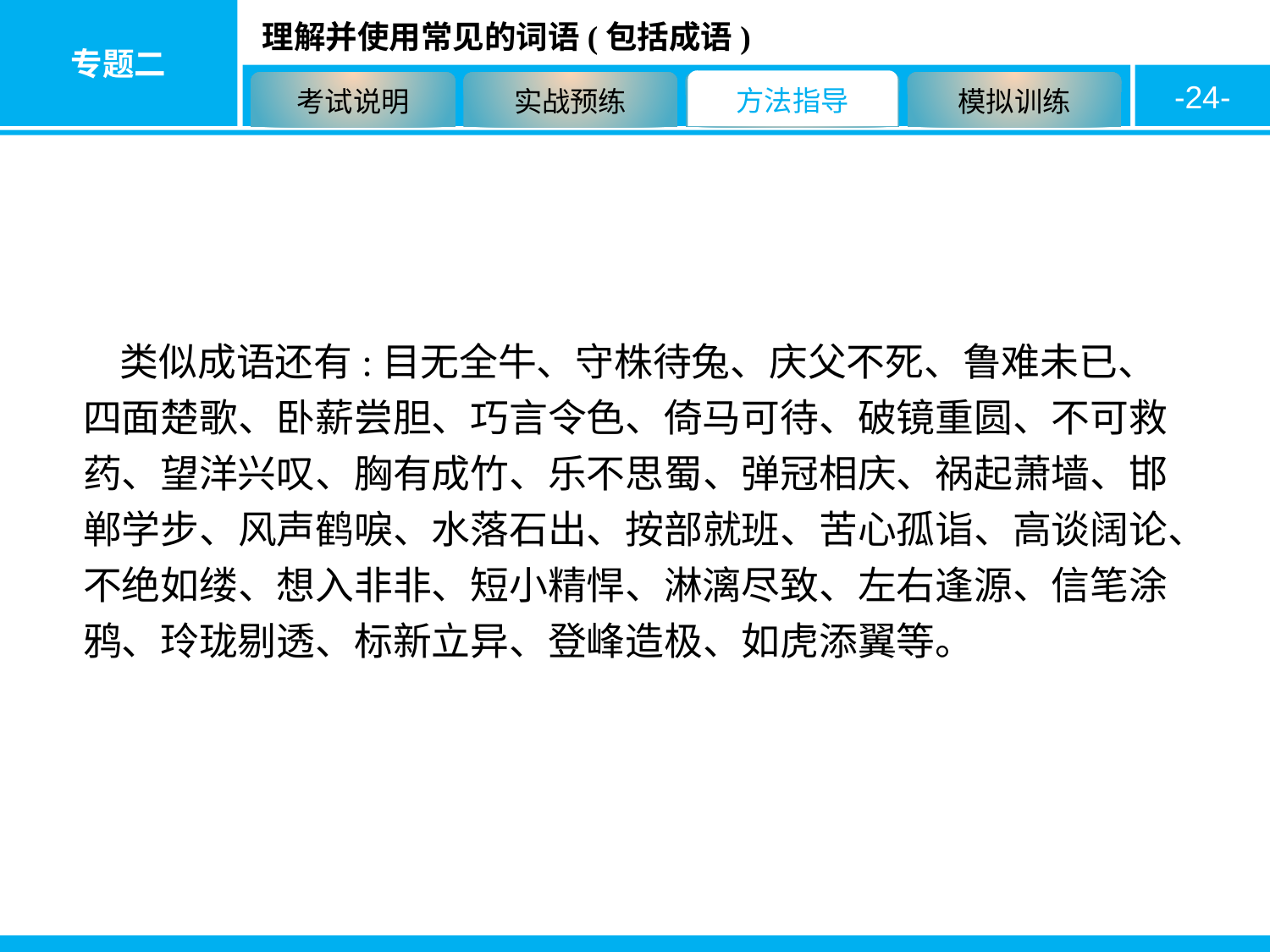

-24-
类似成语还有:目无全牛、守株待兔、庆父不死、鲁难未已、四面楚歌、卧薪尝胆、巧言令色、倚马可待、破镜重圆、不可救药、望洋兴叹、胸有成竹、乐不思蜀、弹冠相庆、祸起萧墙、邯郸学步、风声鹤唳、水落石出、按部就班、苦心孤诣、高谈阔论、不绝如缕、想入非非、短小精悍、淋漓尽致、左右逢源、信笔涂鸦、玲珑剔透、标新立异、登峰造极、如虎添翼等。